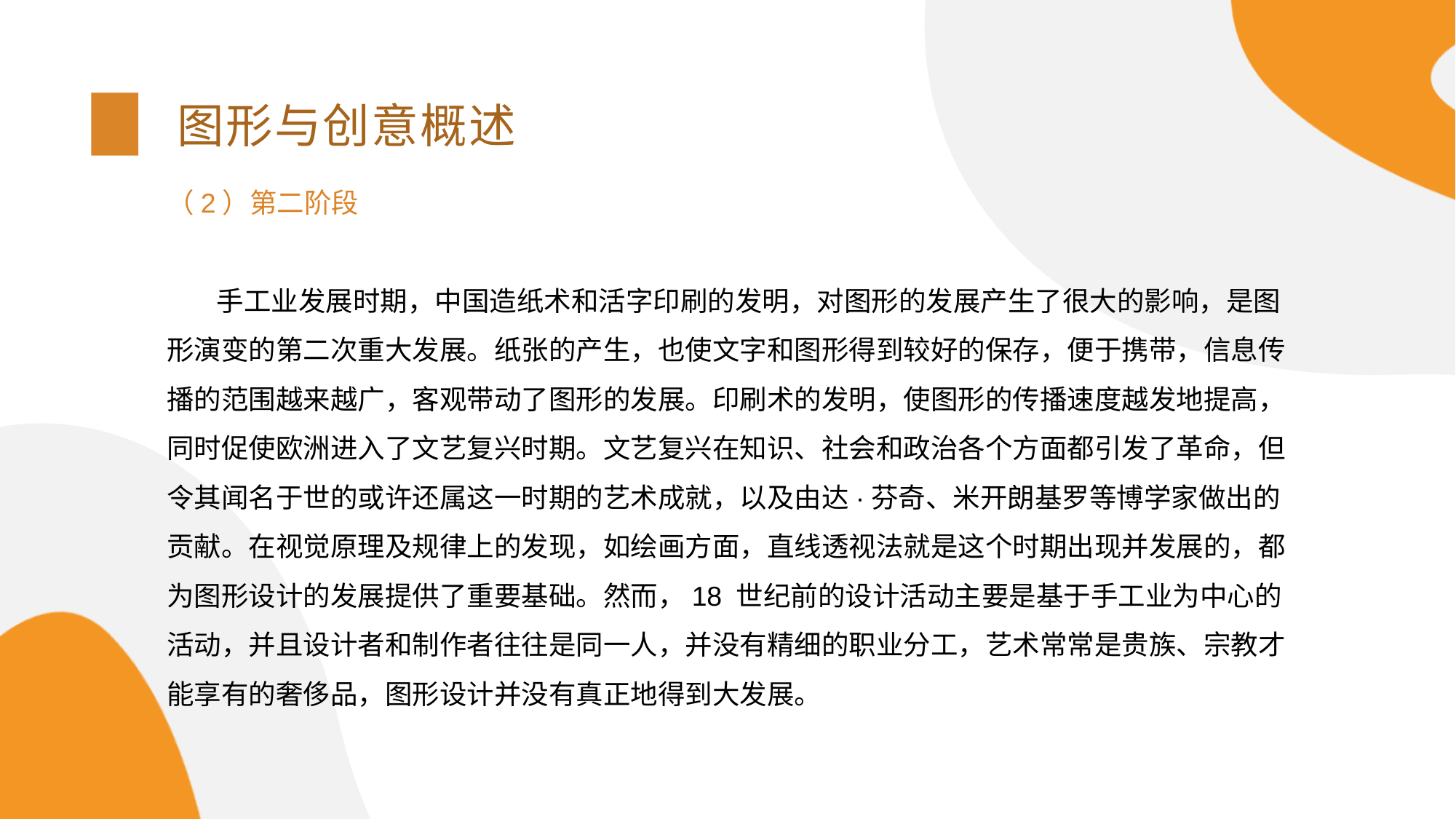

图形与创意概述

（2）第二阶段

       手工业发展时期，中国造纸术和活字印刷的发明，对图形的发展产生了很大的影响，是图形演变的第二次重大发展。纸张的产生，也使文字和图形得到较好的保存，便于携带，信息传播的范围越来越广，客观带动了图形的发展。印刷术的发明，使图形的传播速度越发地提高，同时促使欧洲进入了文艺复兴时期。文艺复兴在知识、社会和政治各个方面都引发了革命，但令其闻名于世的或许还属这一时期的艺术成就，以及由达·芬奇、米开朗基罗等博学家做出的贡献。在视觉原理及规律上的发现，如绘画方面，直线透视法就是这个时期出现并发展的，都为图形设计的发展提供了重要基础。然而，18 世纪前的设计活动主要是基于手工业为中心的活动，并且设计者和制作者往往是同一人，并没有精细的职业分工，艺术常常是贵族、宗教才能享有的奢侈品，图形设计并没有真正地得到大发展。